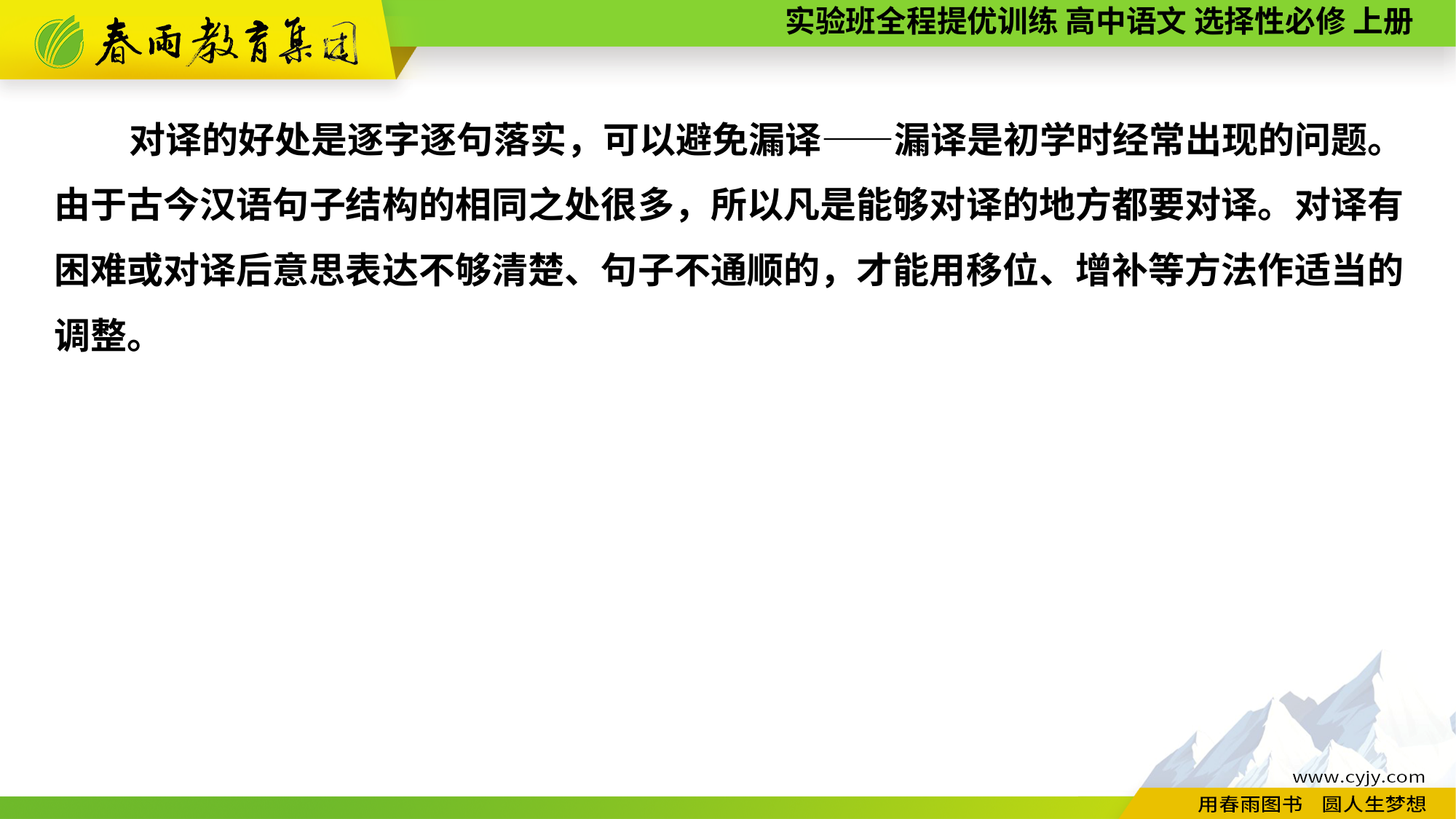

对译的好处是逐字逐句落实，可以避免漏译——漏译是初学时经常出现的问题。由于古今汉语句子结构的相同之处很多，所以凡是能够对译的地方都要对译。对译有困难或对译后意思表达不够清楚、句子不通顺的，才能用移位、增补等方法作适当的调整。